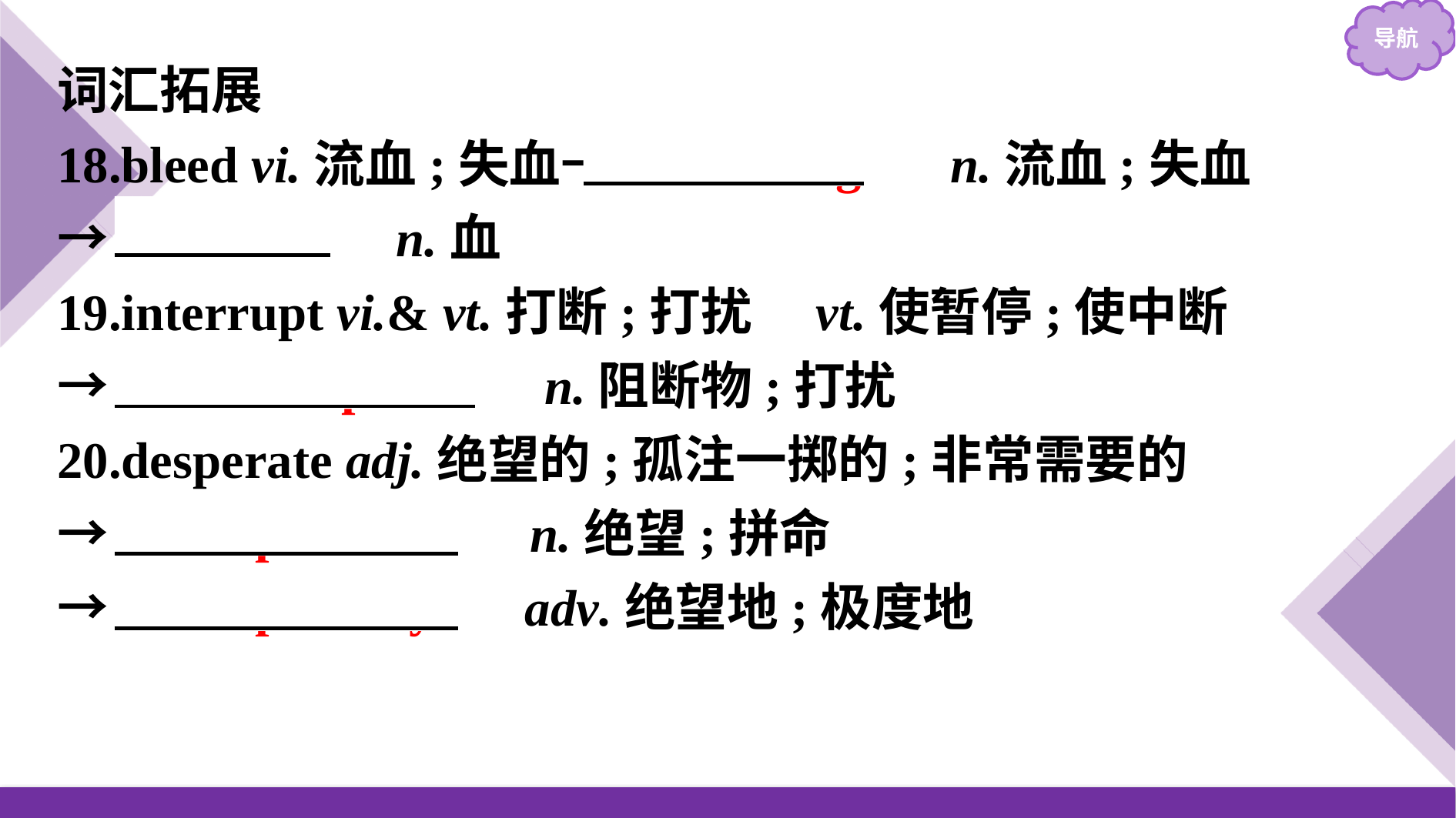

词汇拓展
18.bleed vi.流血;失血→　bleeding　 n.流血;失血
→　blood　 n.血
19.interrupt vi.& vt.打断;打扰　vt.使暂停;使中断
→　interruption　 n.阻断物;打扰
20.desperate adj.绝望的;孤注一掷的;非常需要的
→　desperation　 n.绝望;拼命
→　desperately　 adv.绝望地;极度地